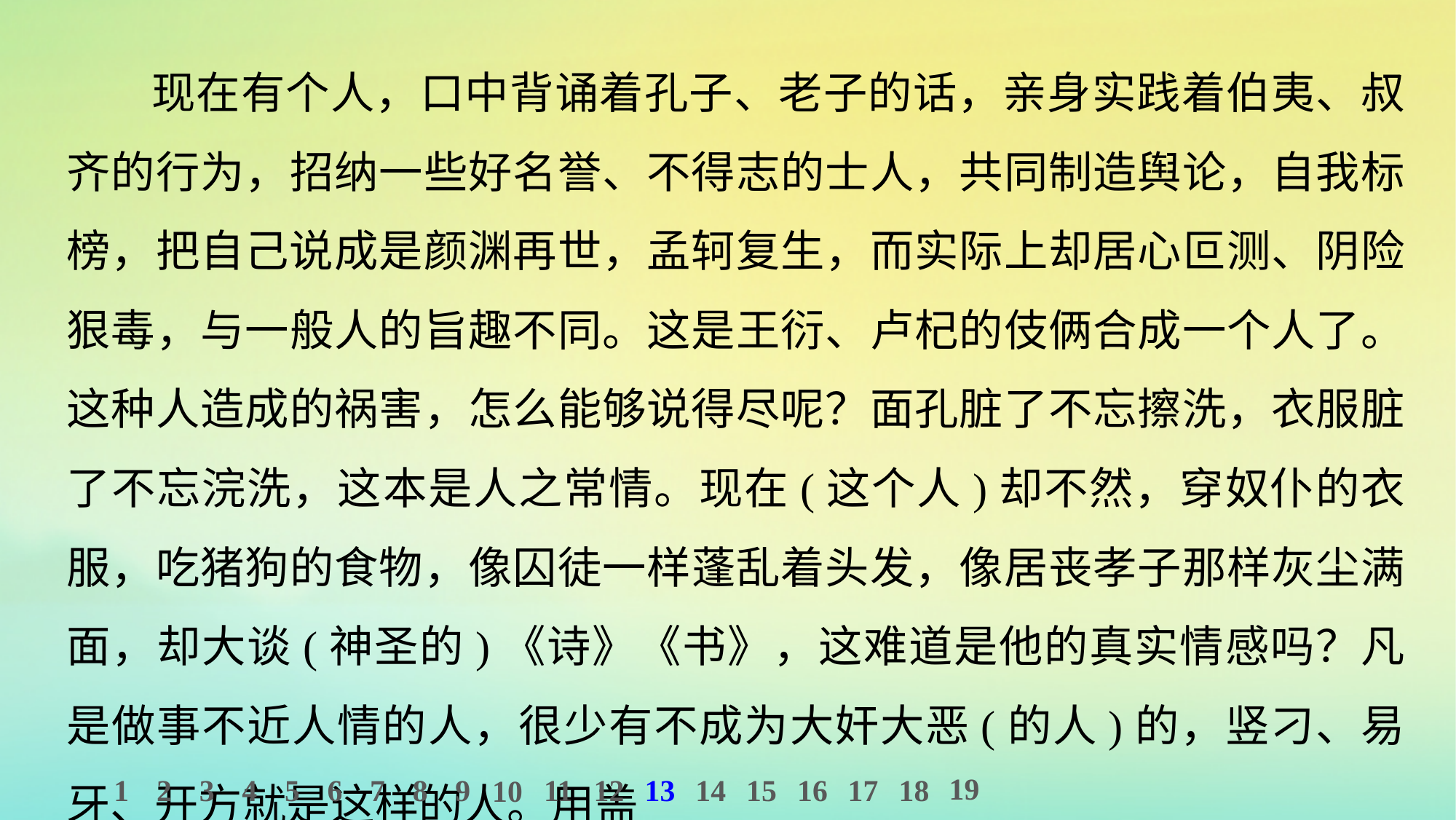

现在有个人，口中背诵着孔子、老子的话，亲身实践着伯夷、叔齐的行为，招纳一些好名誉、不得志的士人，共同制造舆论，自我标榜，把自己说成是颜渊再世，孟轲复生，而实际上却居心叵测、阴险狠毒，与一般人的旨趣不同。这是王衍、卢杞的伎俩合成一个人了。这种人造成的祸害，怎么能够说得尽呢？面孔脏了不忘擦洗，衣服脏了不忘浣洗，这本是人之常情。现在(这个人)却不然，穿奴仆的衣服，吃猪狗的食物，像囚徒一样蓬乱着头发，像居丧孝子那样灰尘满面，却大谈(神圣的)《诗》《书》，这难道是他的真实情感吗？凡是做事不近人情的人，很少有不成为大奸大恶(的人)的，竖刁、易牙、开方就是这样的人。用盖
19
1
2
3
4
5
6
7
8
9
11
12
13
14
15
16
17
18
10